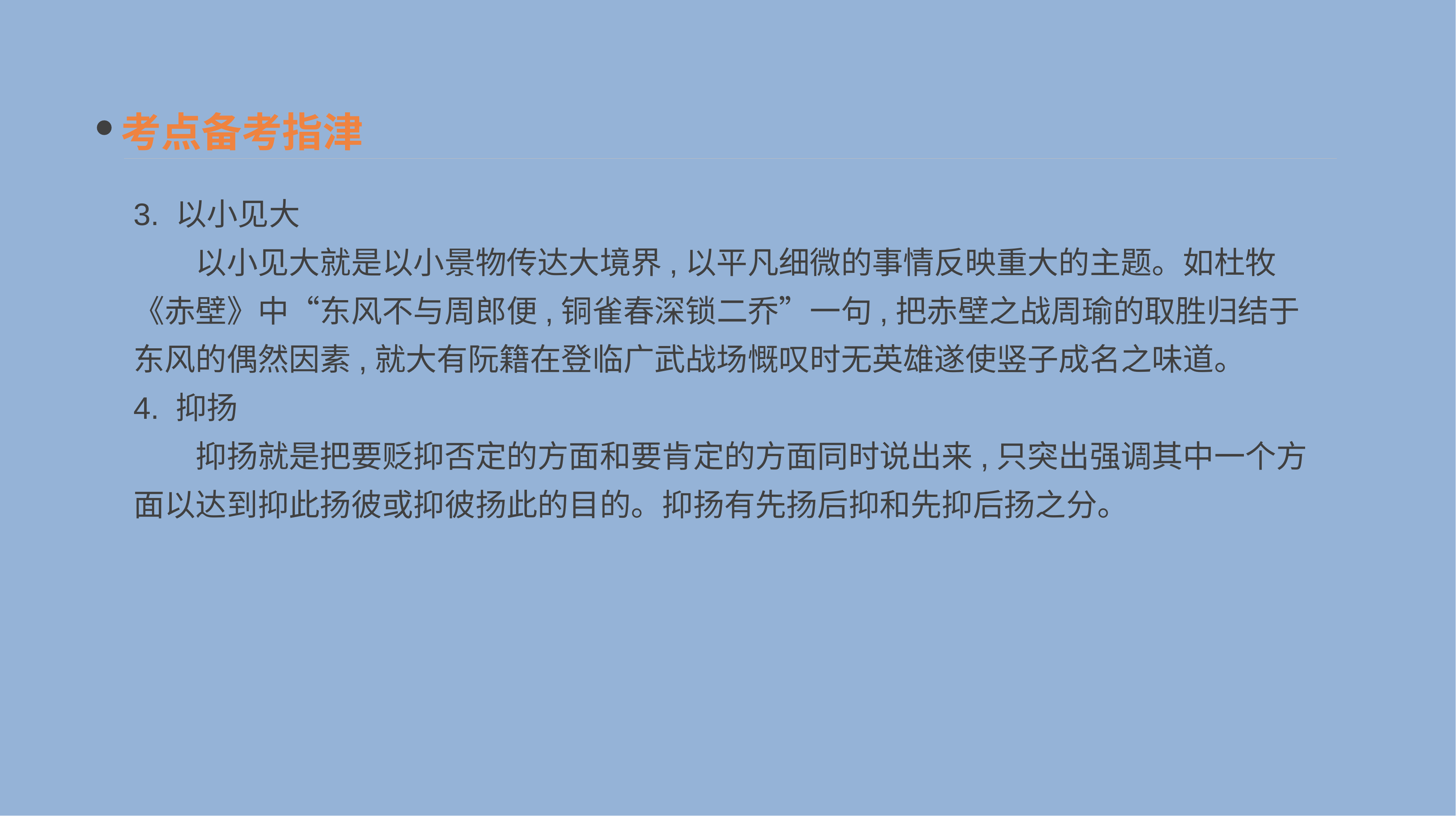

考点备考指津

3. 以小见大
　　以小见大就是以小景物传达大境界,以平凡细微的事情反映重大的主题。如杜牧《赤壁》中“东风不与周郎便,铜雀春深锁二乔”一句,把赤壁之战周瑜的取胜归结于东风的偶然因素,就大有阮籍在登临广武战场慨叹时无英雄遂使竖子成名之味道。
4. 抑扬
　　抑扬就是把要贬抑否定的方面和要肯定的方面同时说出来,只突出强调其中一个方面以达到抑此扬彼或抑彼扬此的目的。抑扬有先扬后抑和先抑后扬之分。